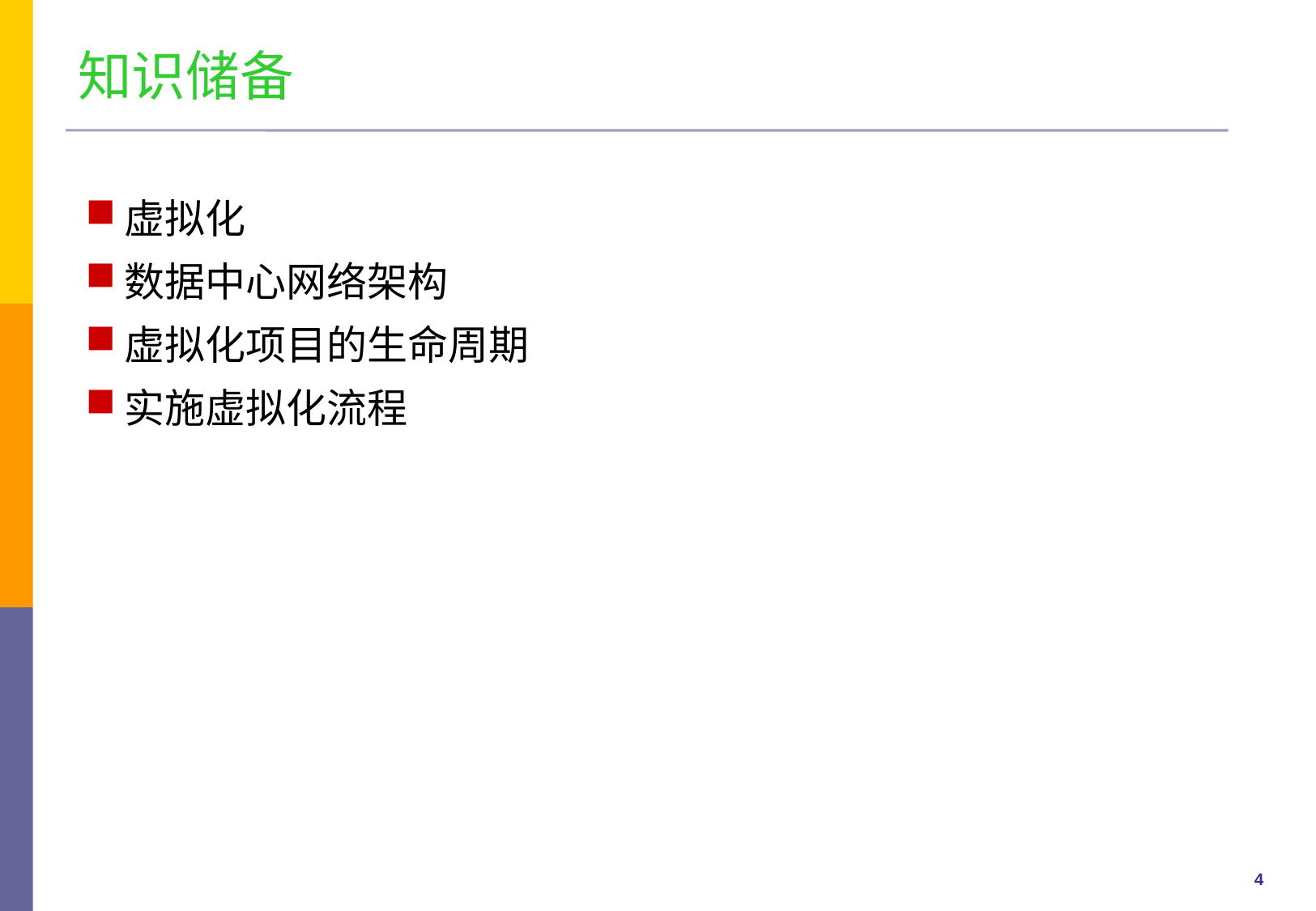

知识储备
虚拟化
数据中心网络架构
虚拟化项目的生命周期
实施虚拟化流程
4